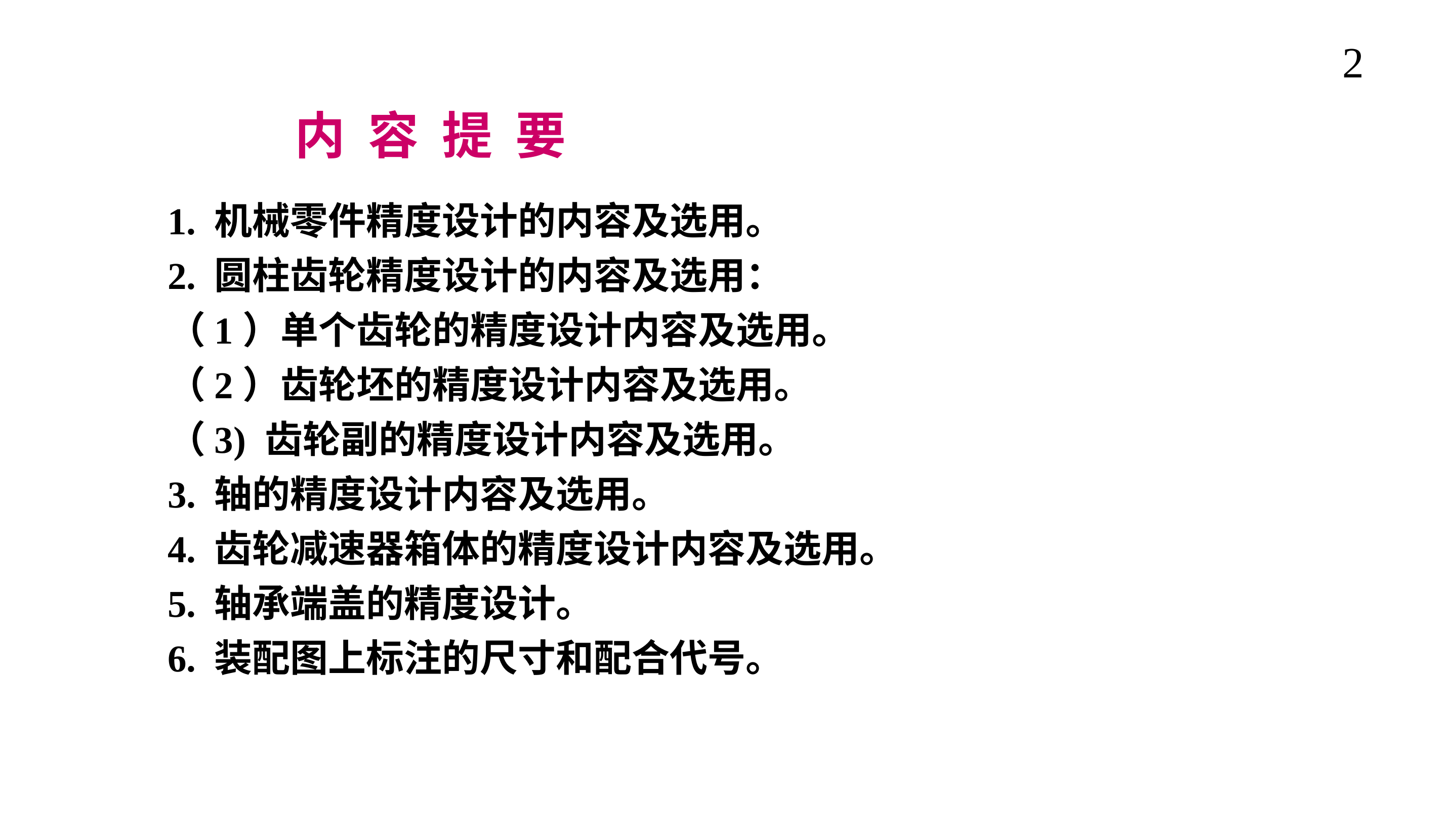

2
内  容  提  要
1. 机械零件精度设计的内容及选用。
2. 圆柱齿轮精度设计的内容及选用：
（1）单个齿轮的精度设计内容及选用。
（2）齿轮坯的精度设计内容及选用。
（3) 齿轮副的精度设计内容及选用。
3. 轴的精度设计内容及选用。
4. 齿轮减速器箱体的精度设计内容及选用。
5. 轴承端盖的精度设计。
6. 装配图上标注的尺寸和配合代号。